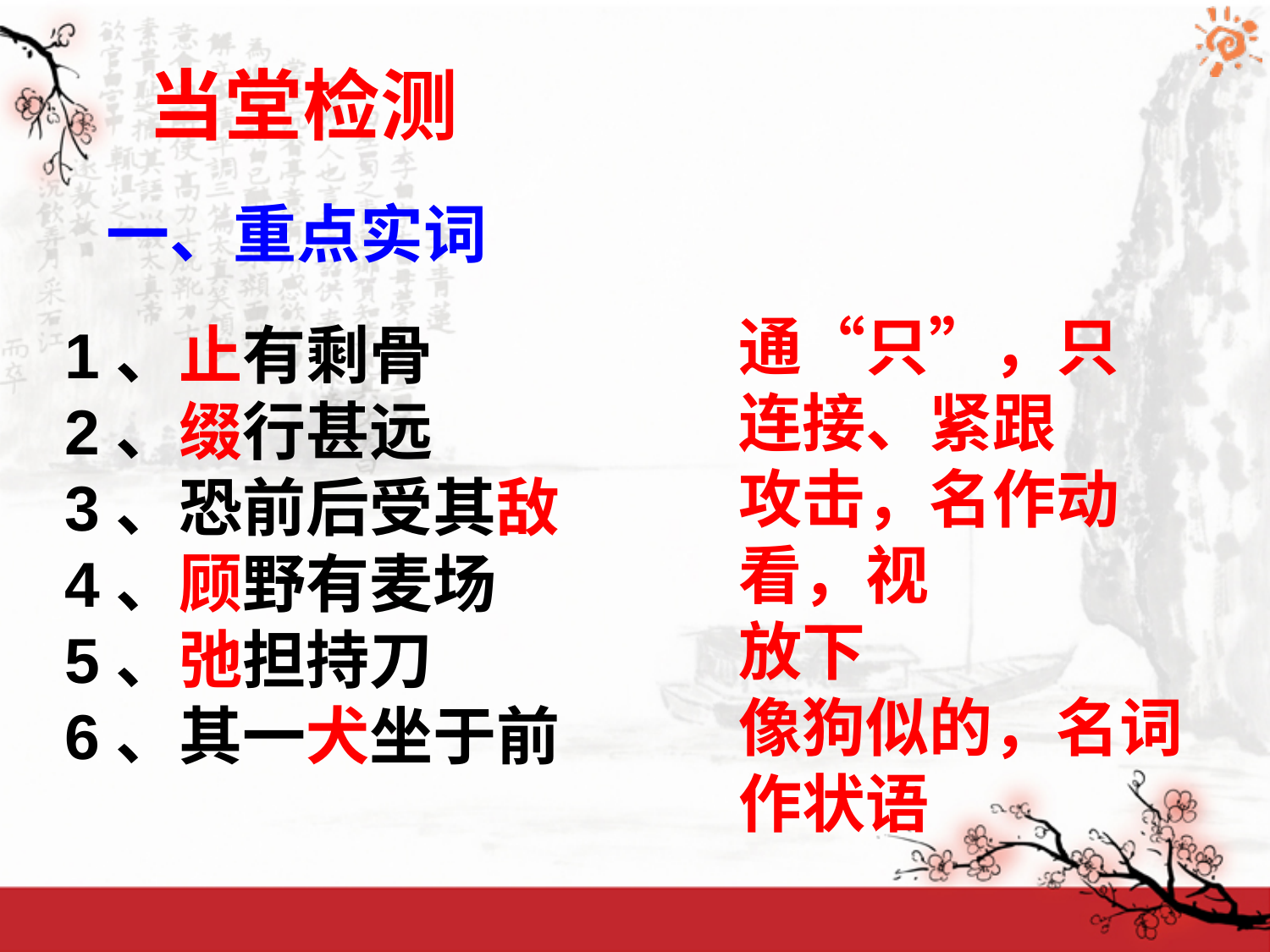

当堂检测
一、重点实词
通“只”，只
连接、紧跟
攻击，名作动
看，视
放下
像狗似的，名词作状语

1、止有剩骨
2、缀行甚远
3、恐前后受其敌
4、顾野有麦场
5、弛担持刀
6、其一犬坐于前